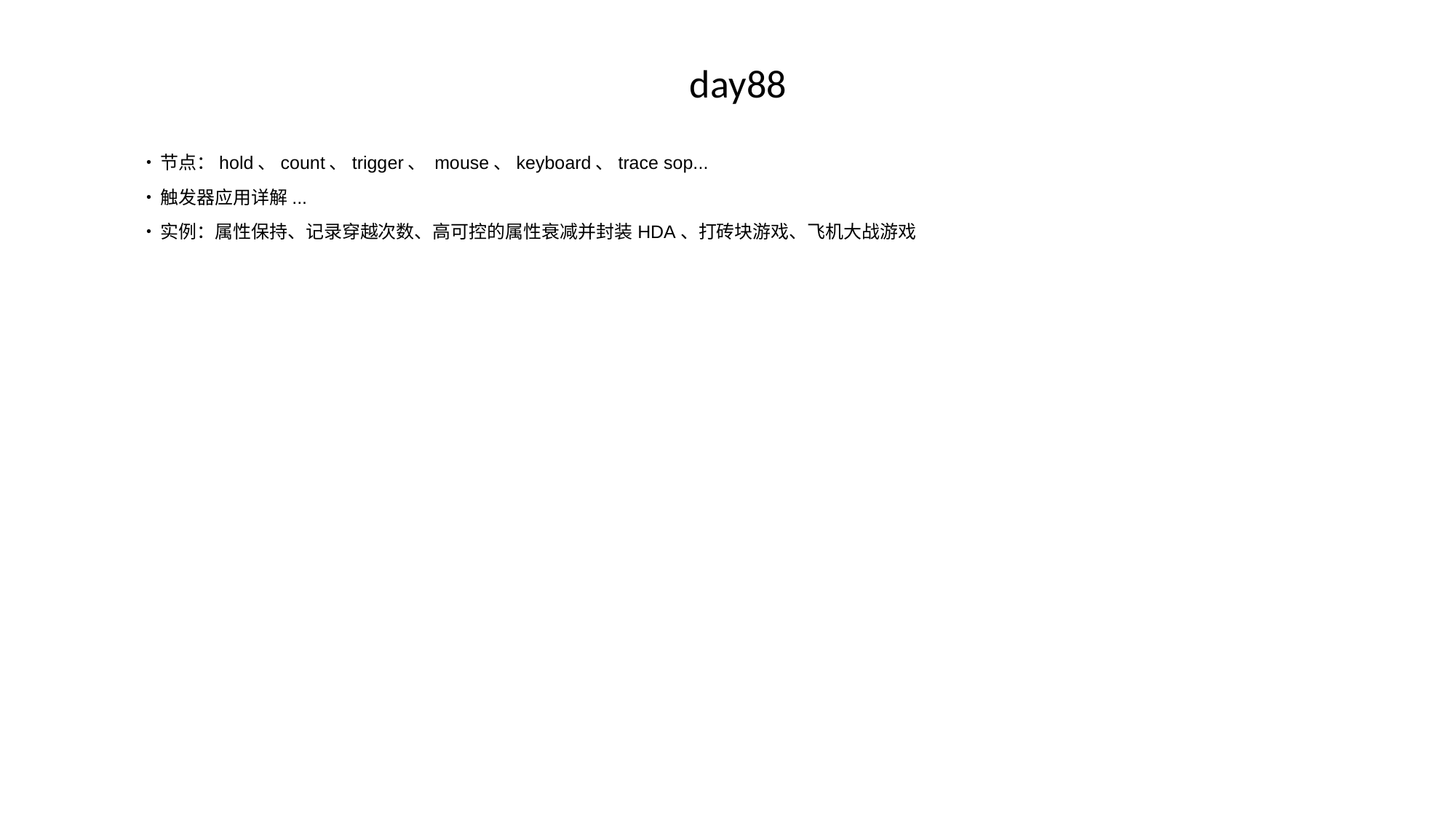

# day88
•	节点：hold、count、trigger、 mouse、keyboard、trace sop...
•	触发器应用详解...
•	实例：属性保持、记录穿越次数、高可控的属性衰减并封装HDA、打砖块游戏、飞机大战游戏